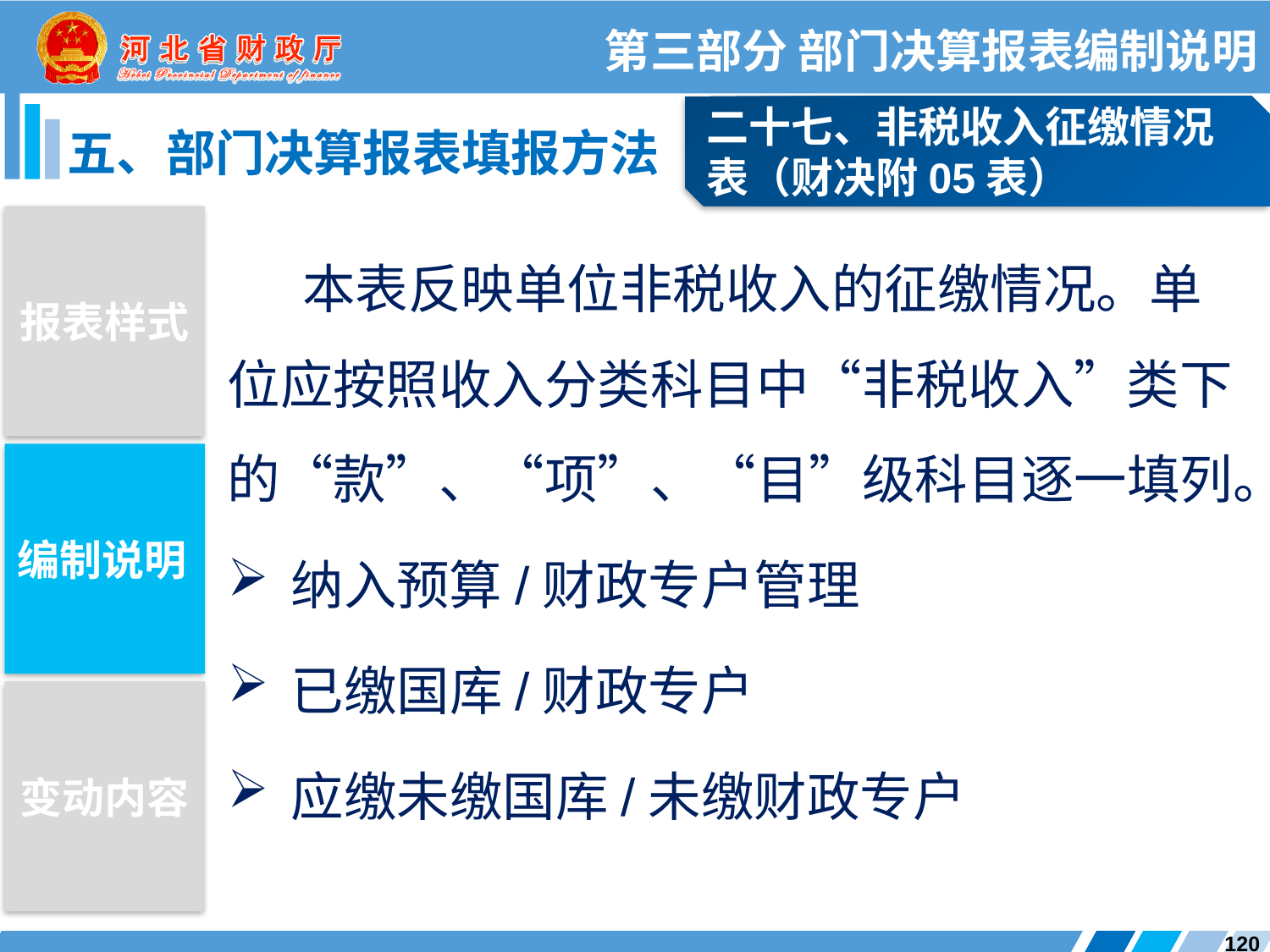

第三部分 部门决算报表编制说明
二十七、非税收入征缴情况表（财决附05表）
五、部门决算报表填报方法
报表样式
本表反映单位非税收入的征缴情况。单位应按照收入分类科目中“非税收入”类下的“款”、“项”、“目”级科目逐一填列。
纳入预算/财政专户管理
已缴国库/财政专户
应缴未缴国库/未缴财政专户
编制说明
变动内容
120